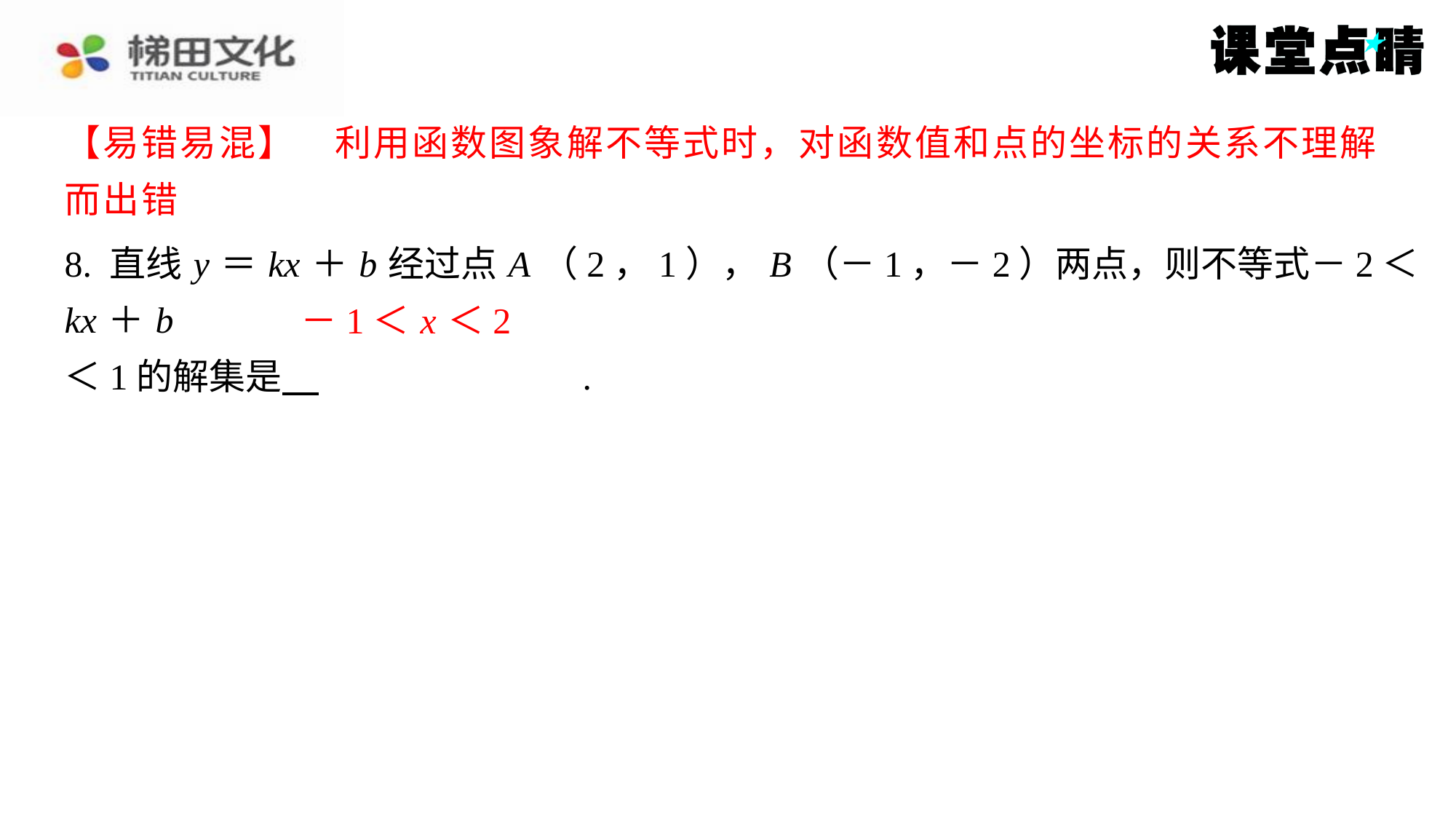

【易错易混】　利用函数图象解不等式时，对函数值和点的坐标的关系不理解
【易错易混】　利用函数图象解不等式时，对函数值和点的坐标的关系不理解
而出错
而出错
8. 直线 y ＝ kx ＋ b 经过点 A （2，1）， B （－1，－2）两点，则不等式－2＜ kx ＋ b
＜1的解集是 　－1＜ x ＜2　.
－1＜ x ＜2